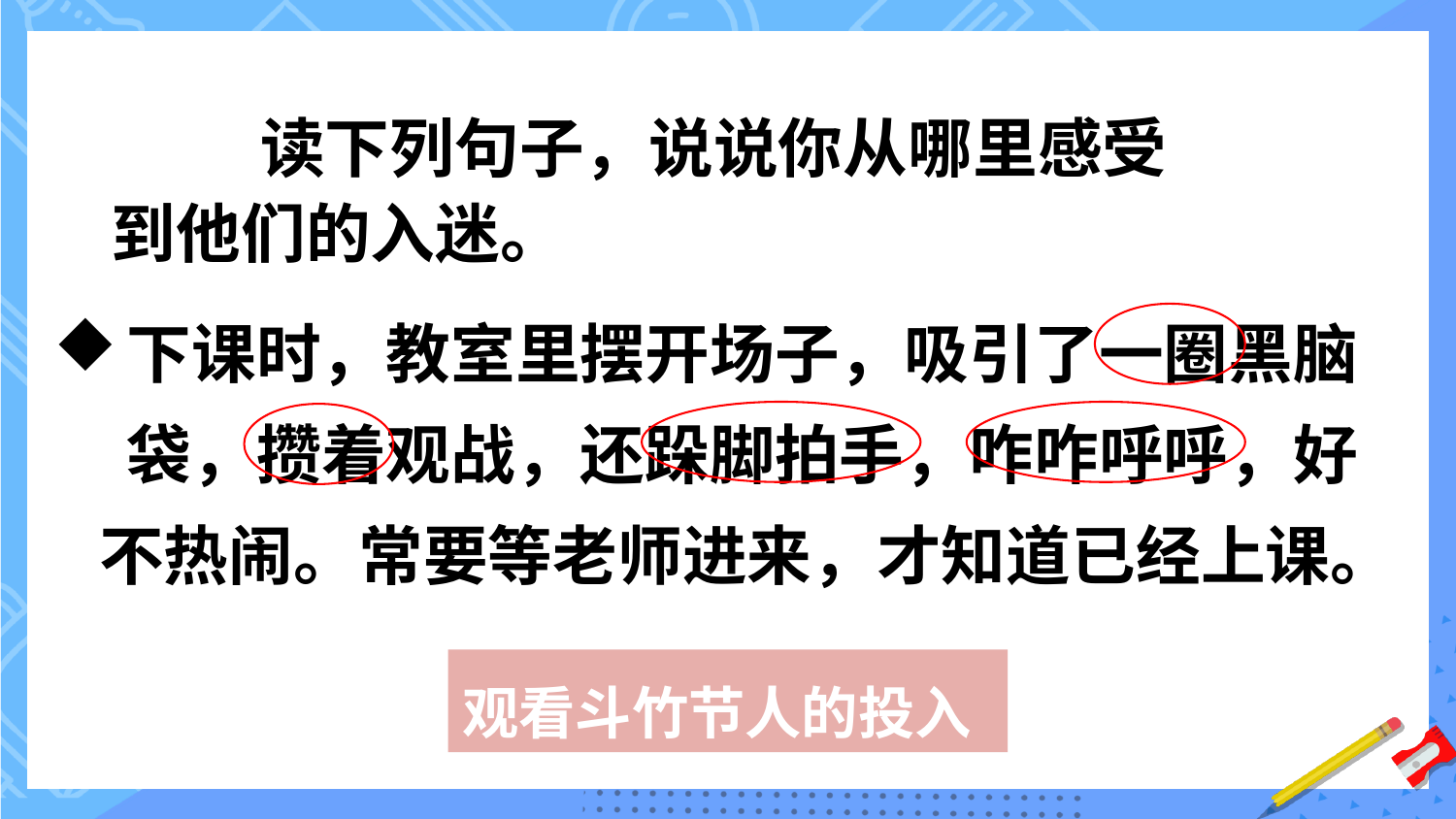

读下列句子，说说你从哪里感受到他们的入迷。
下课时，教室里摆开场子，吸引了一圈黑脑袋，攒着观战，还跺脚拍手，咋咋呼呼，好
  不热闹。常要等老师进来，才知道已经上课。

观看斗竹节人的投入